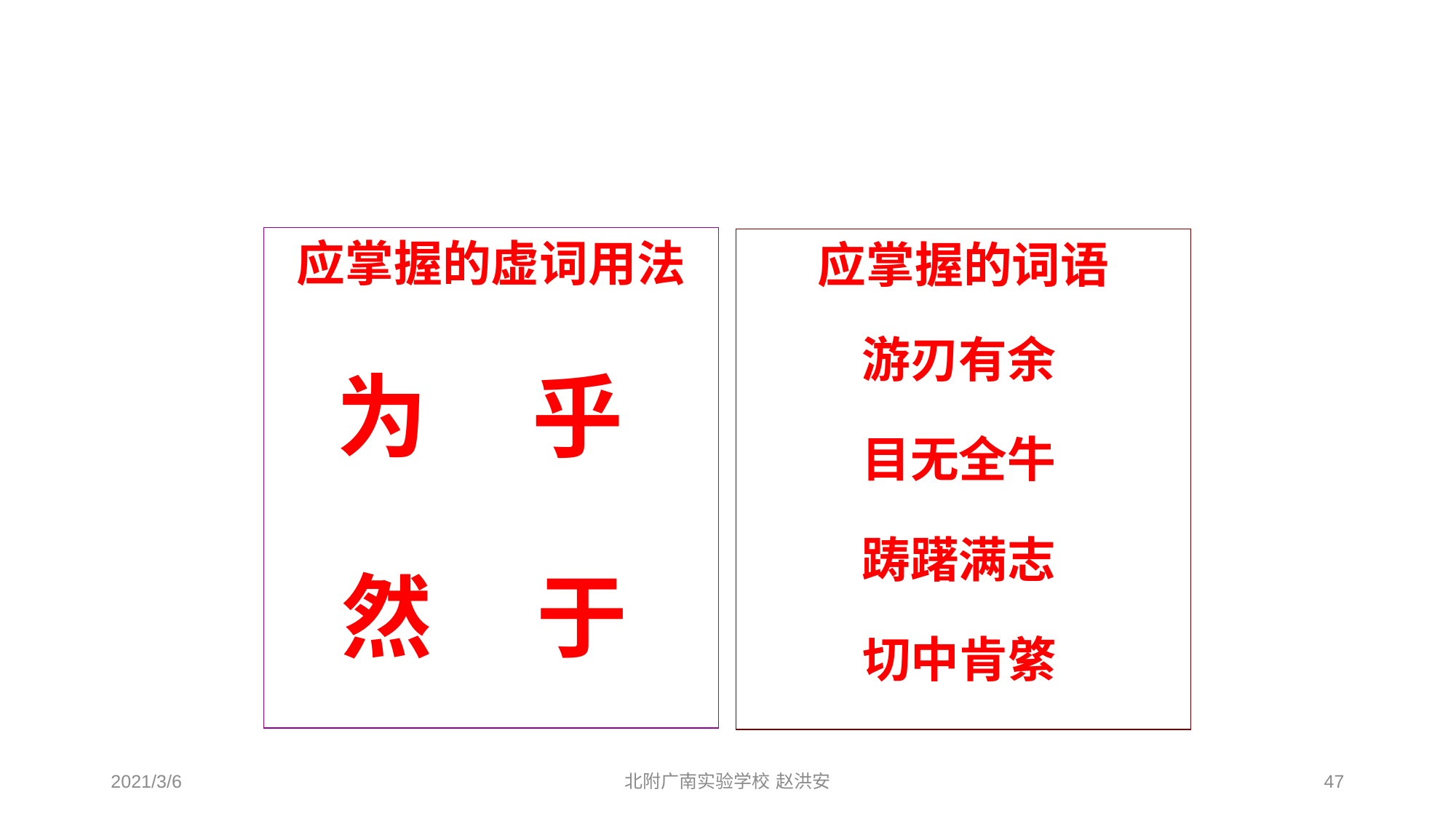

应掌握的虚词用法

应掌握的词语

游刃有余
乎
为
目无全牛
踌躇满志
然
于
切中肯綮
2021/3/6
北附广南实验学校 赵洪安
47